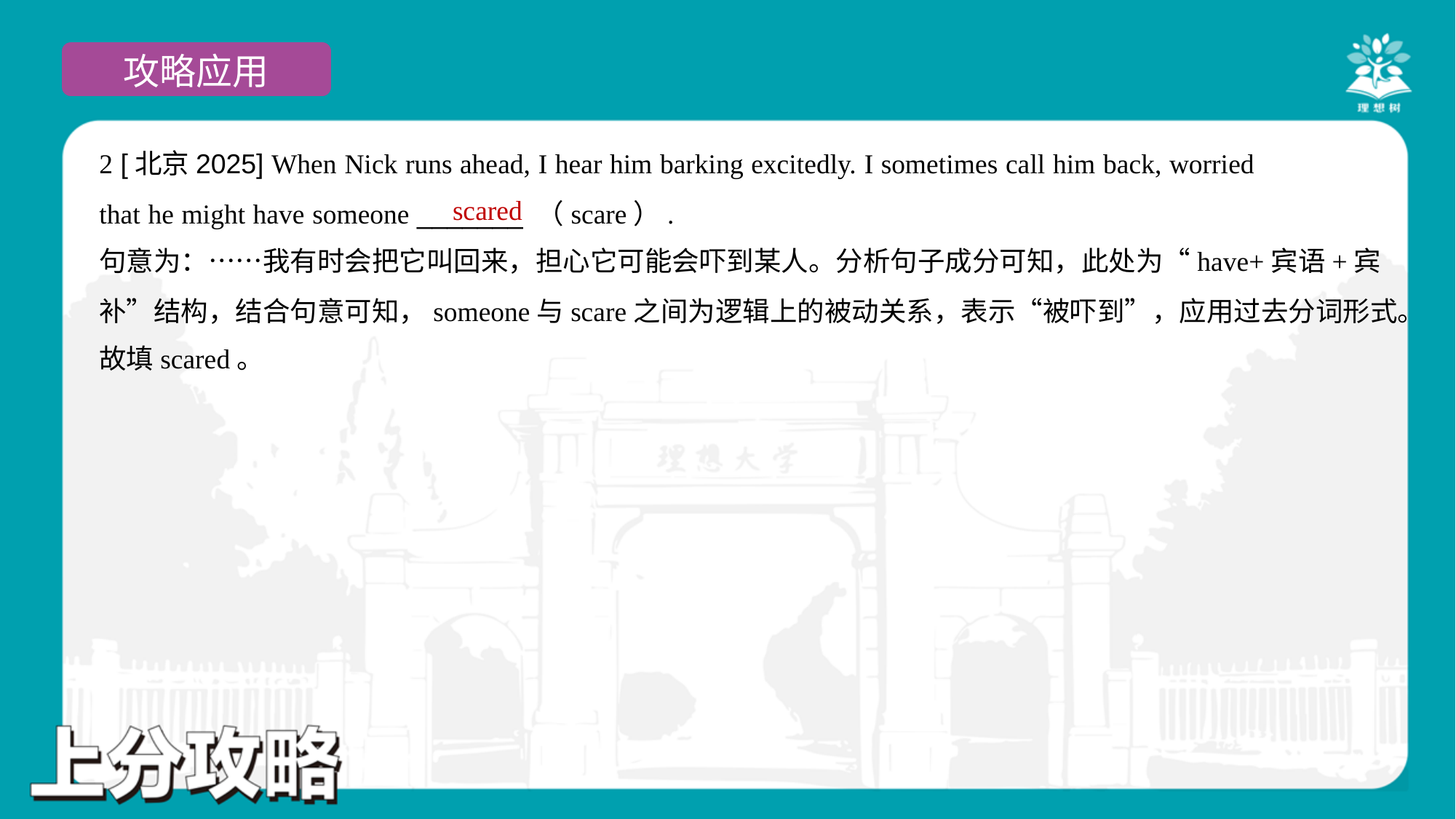

2 [北京2025] When Nick runs ahead, I hear him barking excitedly. I sometimes call him back, worried
that he might have someone _______ （scare）.
scared
句意为：……我有时会把它叫回来，担心它可能会吓到某人。分析句子成分可知，此处为“have+宾语+宾
补”结构，结合句意可知，someone与scare之间为逻辑上的被动关系，表示“被吓到”，应用过去分词形式。
故填scared。